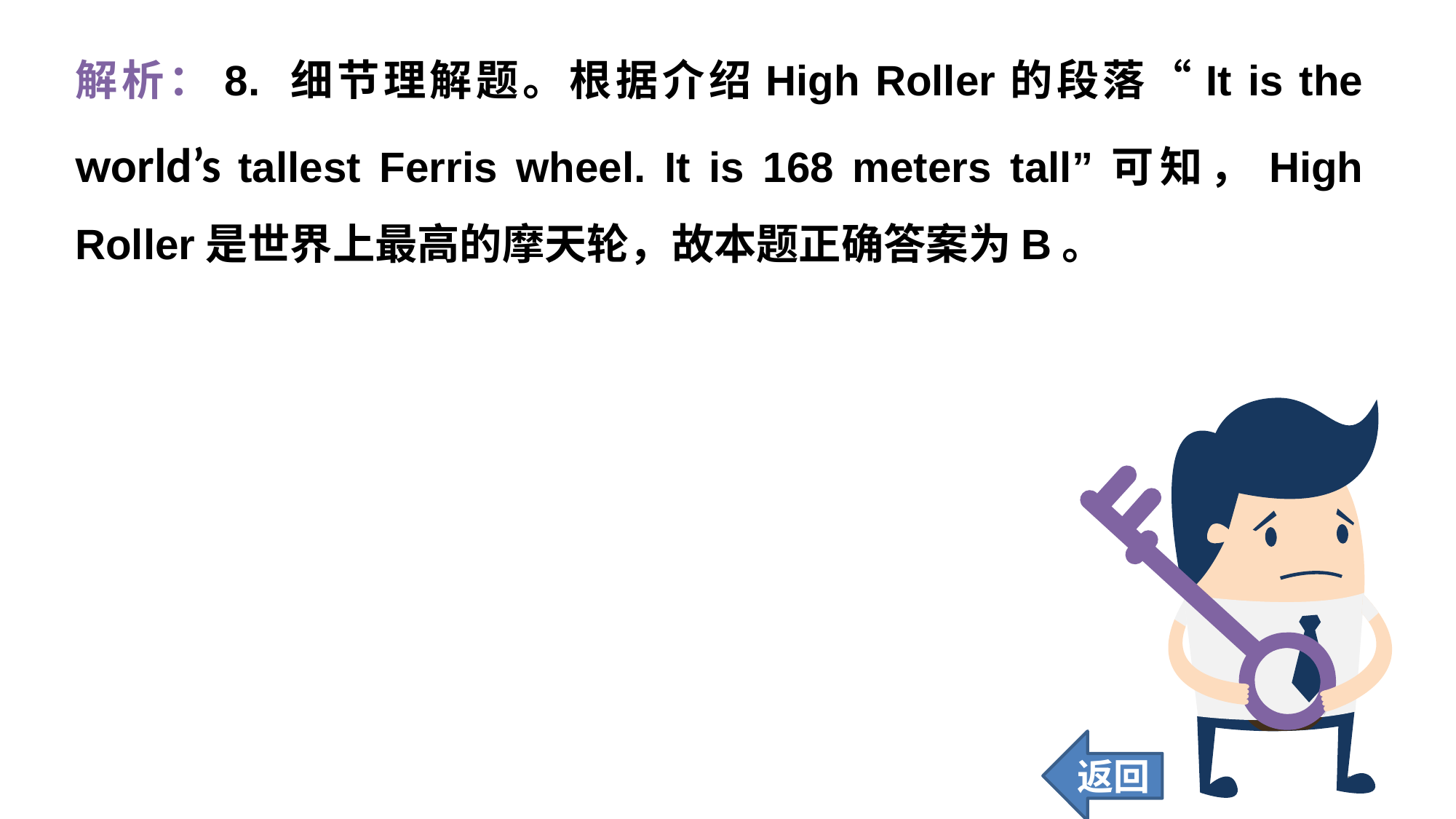

解析：8. 细节理解题。根据介绍High Roller的段落“It is the world’s tallest Ferris wheel. It is 168 meters tall”可知，High Roller是世界上最高的摩天轮，故本题正确答案为B。

返回
177